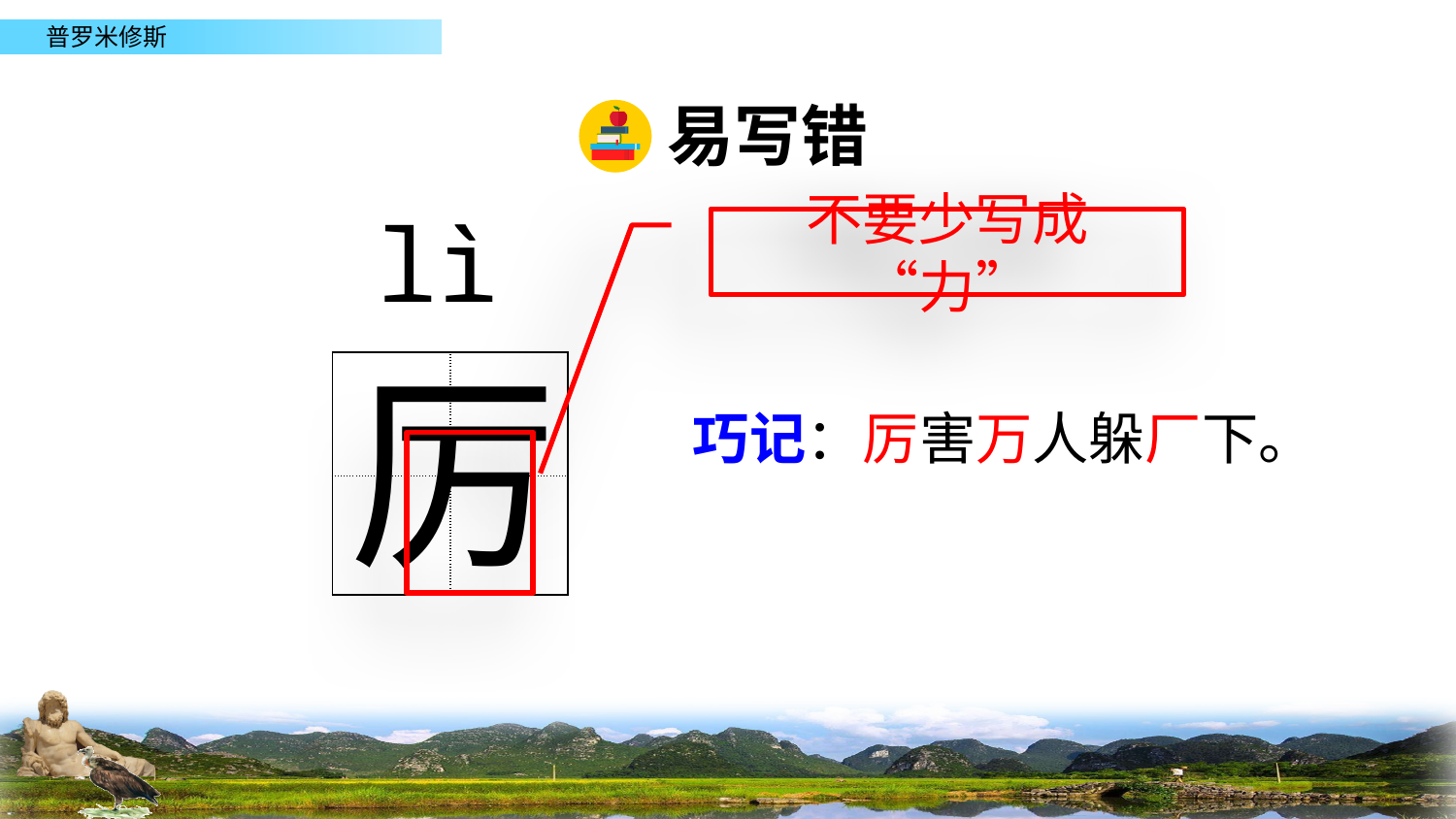

易写错

lì
不要少写成“力”
厉
|  |  |
| --- | --- |
|  |  |
巧记：厉害万人躲厂下。